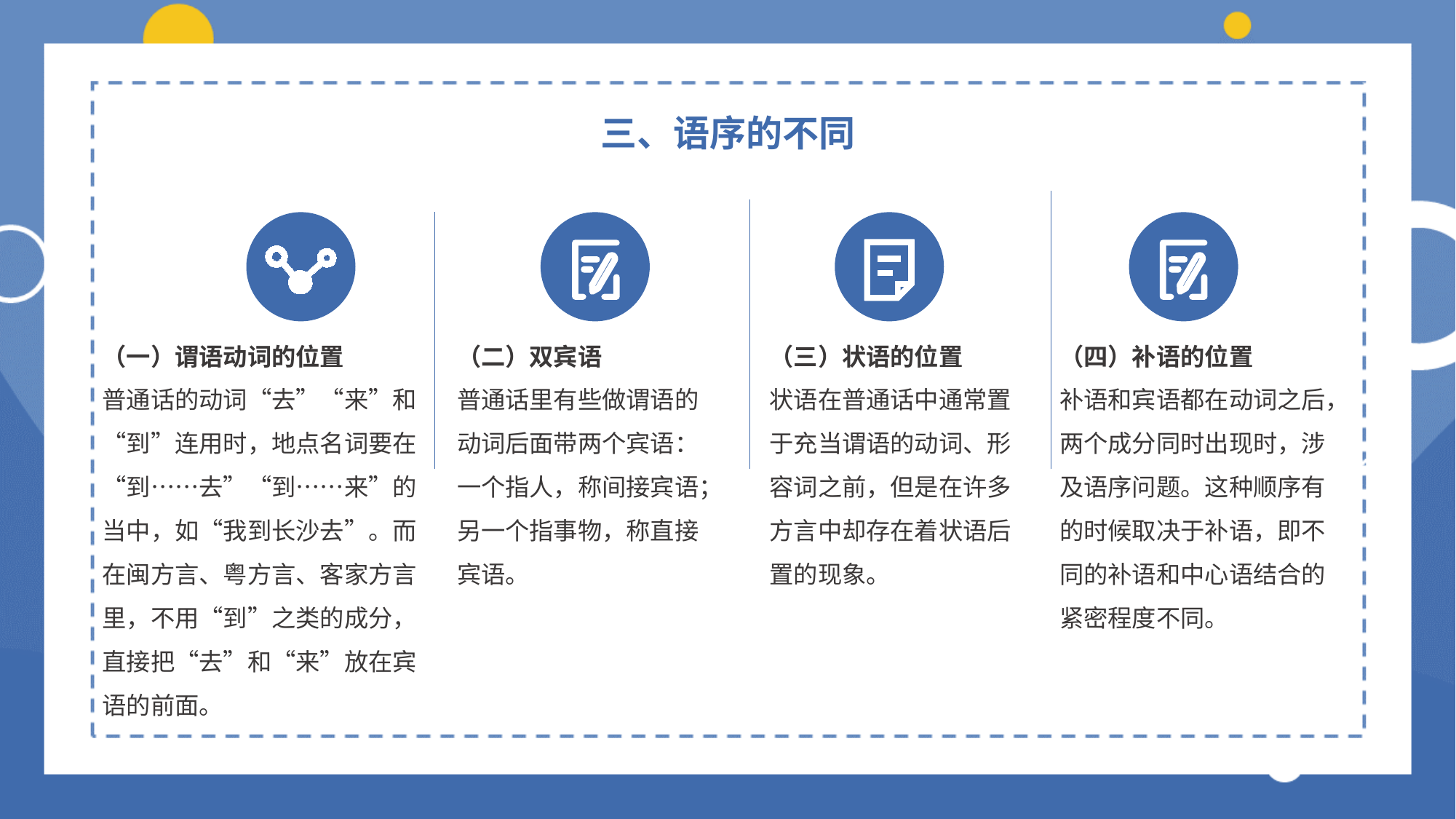

三、语序的不同

（二）双宾语
普通话里有些做谓语的动词后面带两个宾语：一个指人，称间接宾语；另一个指事物，称直接宾语。
（一）谓语动词的位置
普通话的动词“去”“来”和“到”连用时，地点名词要在“到……去”“到……来”的当中，如“我到长沙去”。而在闽方言、粤方言、客家方言里，不用“到”之类的成分，直接把“去”和“来”放在宾语的前面。
（四）补语的位置
补语和宾语都在动词之后，两个成分同时出现时，涉及语序问题。这种顺序有的时候取决于补语，即不同的补语和中心语结合的紧密程度不同。
（三）状语的位置
状语在普通话中通常置于充当谓语的动词、形容词之前，但是在许多方言中却存在着状语后置的现象。